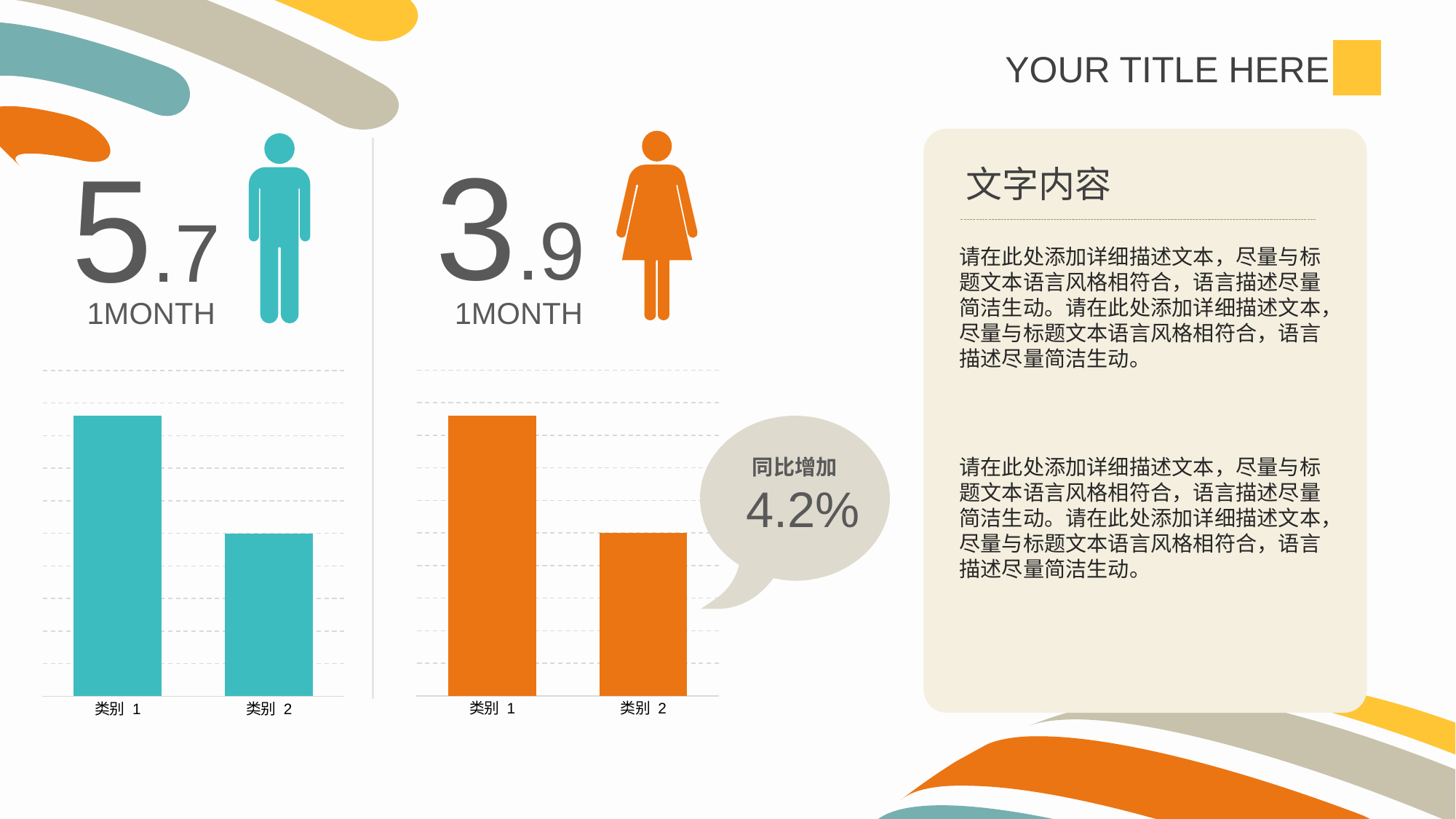

3.9
1MONTH

5.7
1MONTH

文字内容
请在此处添加详细描述文本，尽量与标题文本语言风格相符合，语言描述尽量简洁生动。请在此处添加详细描述文本，尽量与标题文本语言风格相符合，语言描述尽量简洁生动。

### Chart

| Category | 系列 1 |
|---|---|
| 类别 1 | 4.3 |
| 类别 2 | 2.5 |

### Chart

| Category | 系列 1 |
|---|---|
| 类别 1 | 4.3 |
| 类别 2 | 2.5 |
同比增加
4.2%
请在此处添加详细描述文本，尽量与标题文本语言风格相符合，语言描述尽量简洁生动。请在此处添加详细描述文本，尽量与标题文本语言风格相符合，语言描述尽量简洁生动。